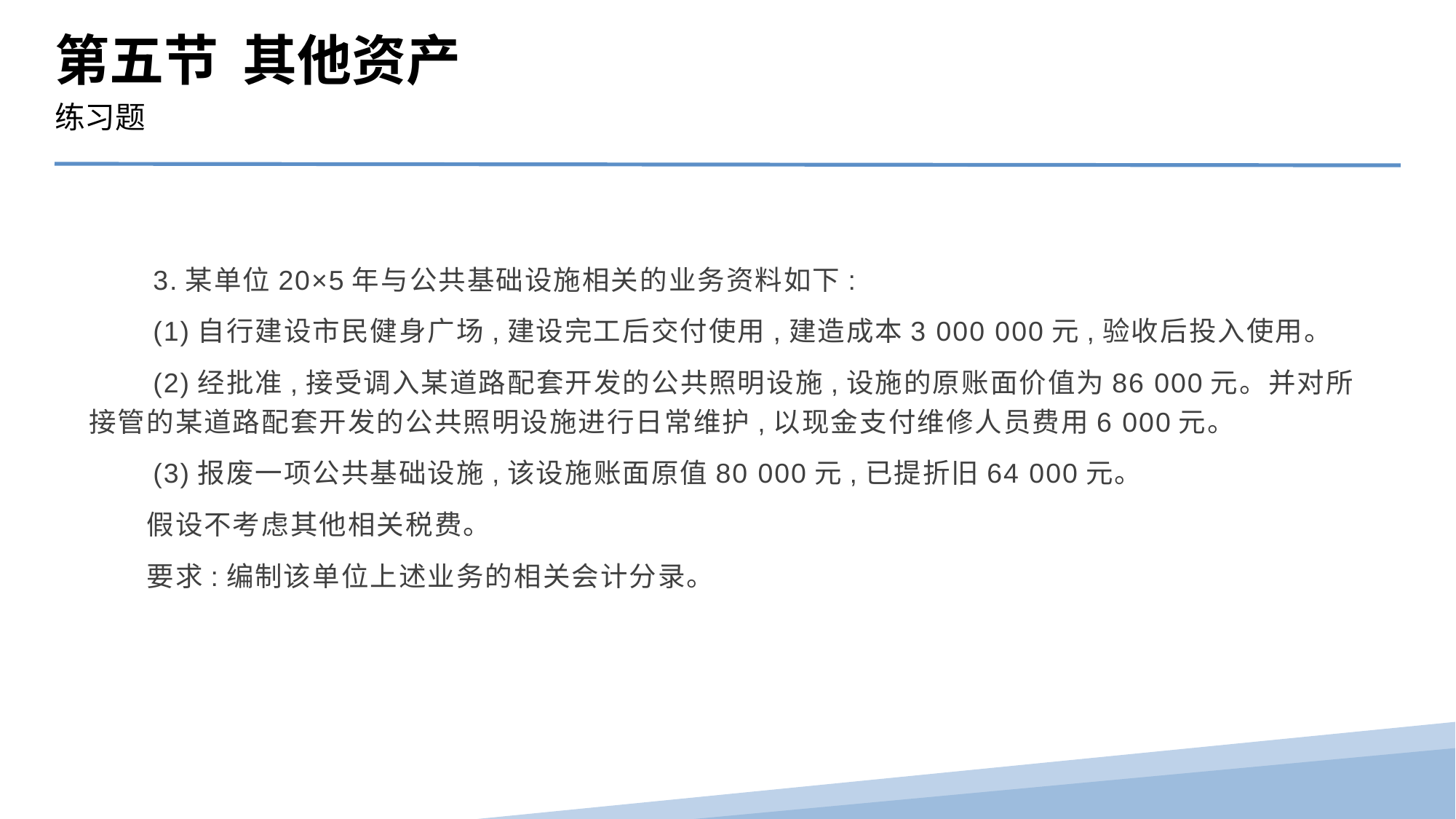

第五节  其他资产
练习题

　　3.某单位20×5年与公共基础设施相关的业务资料如下:
　　(1)自行建设市民健身广场,建设完工后交付使用,建造成本3 000 000元,验收后投入使用。
　　(2)经批准,接受调入某道路配套开发的公共照明设施,设施的原账面价值为86 000元。并对所接管的某道路配套开发的公共照明设施进行日常维护,以现金支付维修人员费用6 000元。
　　(3)报废一项公共基础设施,该设施账面原值80 000元,已提折旧64 000元。
　　假设不考虑其他相关税费。
　　要求:编制该单位上述业务的相关会计分录。